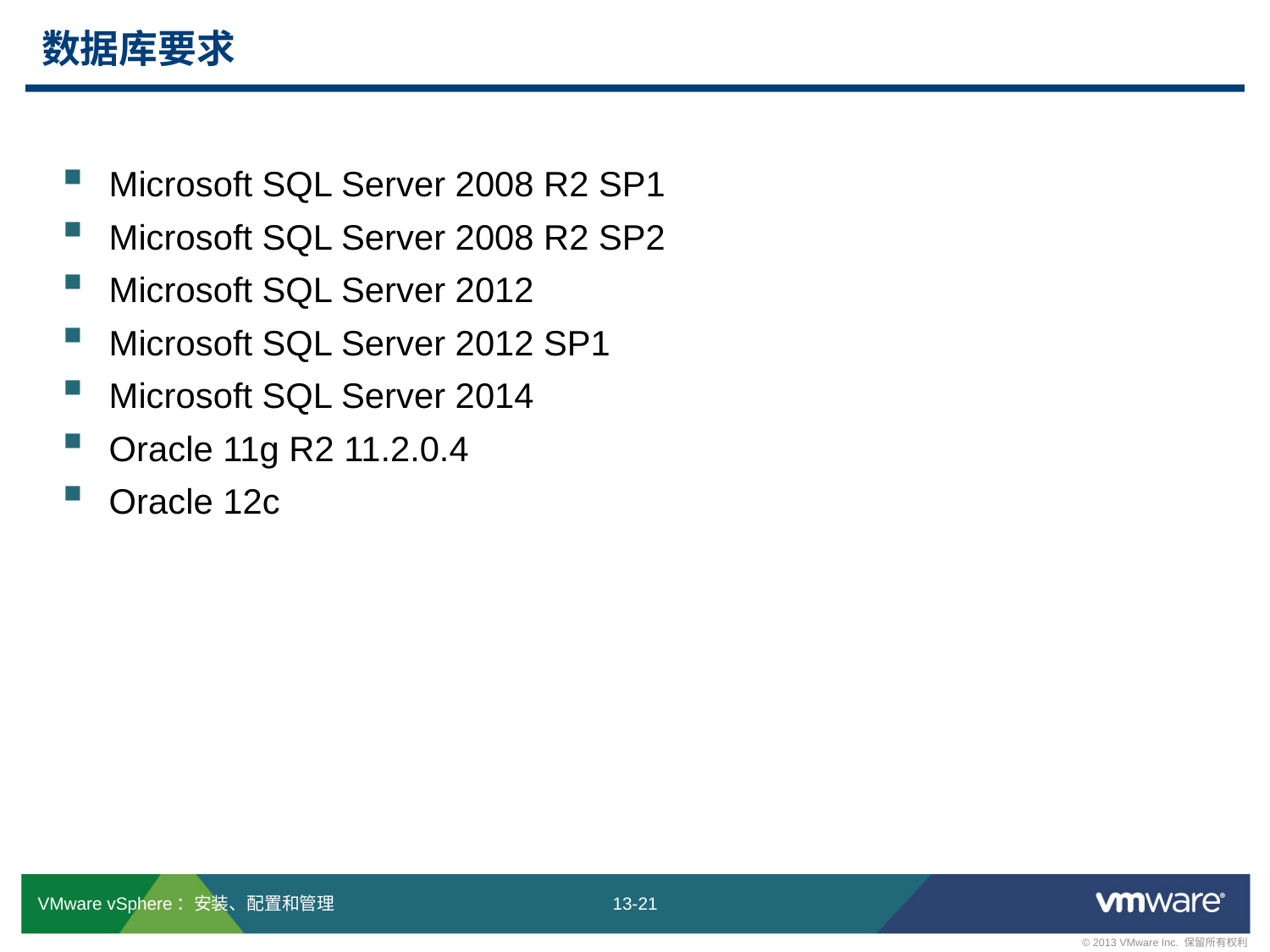

# 数据库要求
Microsoft SQL Server 2008 R2 SP1
Microsoft SQL Server 2008 R2 SP2
Microsoft SQL Server 2012
Microsoft SQL Server 2012 SP1
Microsoft SQL Server 2014
Oracle 11g R2 11.2.0.4
Oracle 12c